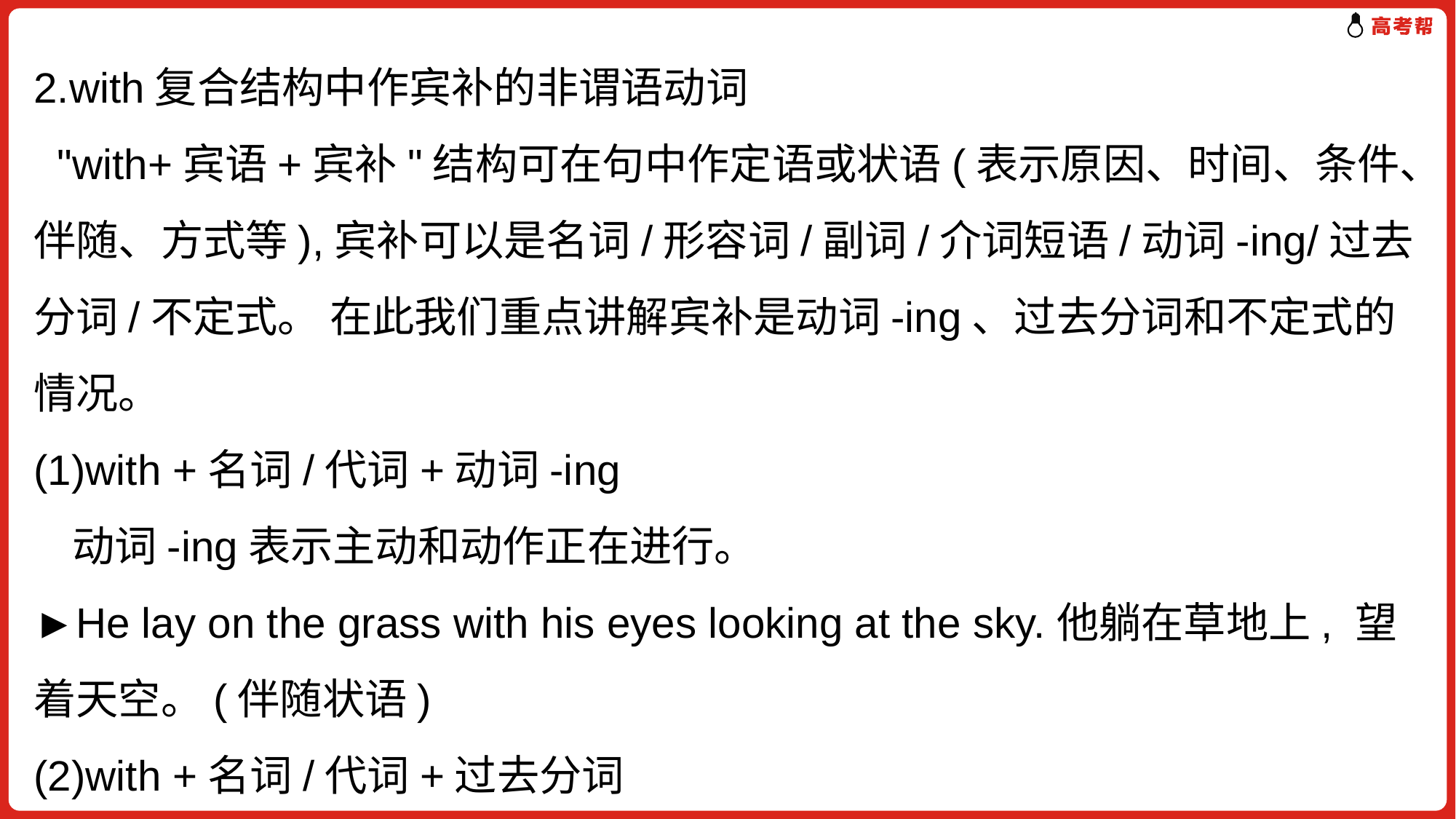

2.with复合结构中作宾补的非谓语动词
  "with+宾语+宾补"结构可在句中作定语或状语(表示原因、时间、条件、伴随、方式等),宾补可以是名词/形容词/副词/介词短语/动词-ing/过去分词/不定式。 在此我们重点讲解宾补是动词-ing、过去分词和不定式的情况。
(1)with +名词/代词+动词-ing
   动词-ing表示主动和动作正在进行。
►He lay on the grass with his eyes looking at the sky.他躺在草地上, 望着天空。(伴随状语)
(2)with +名词/代词+过去分词
   过去分词表示被动和动作已完成。